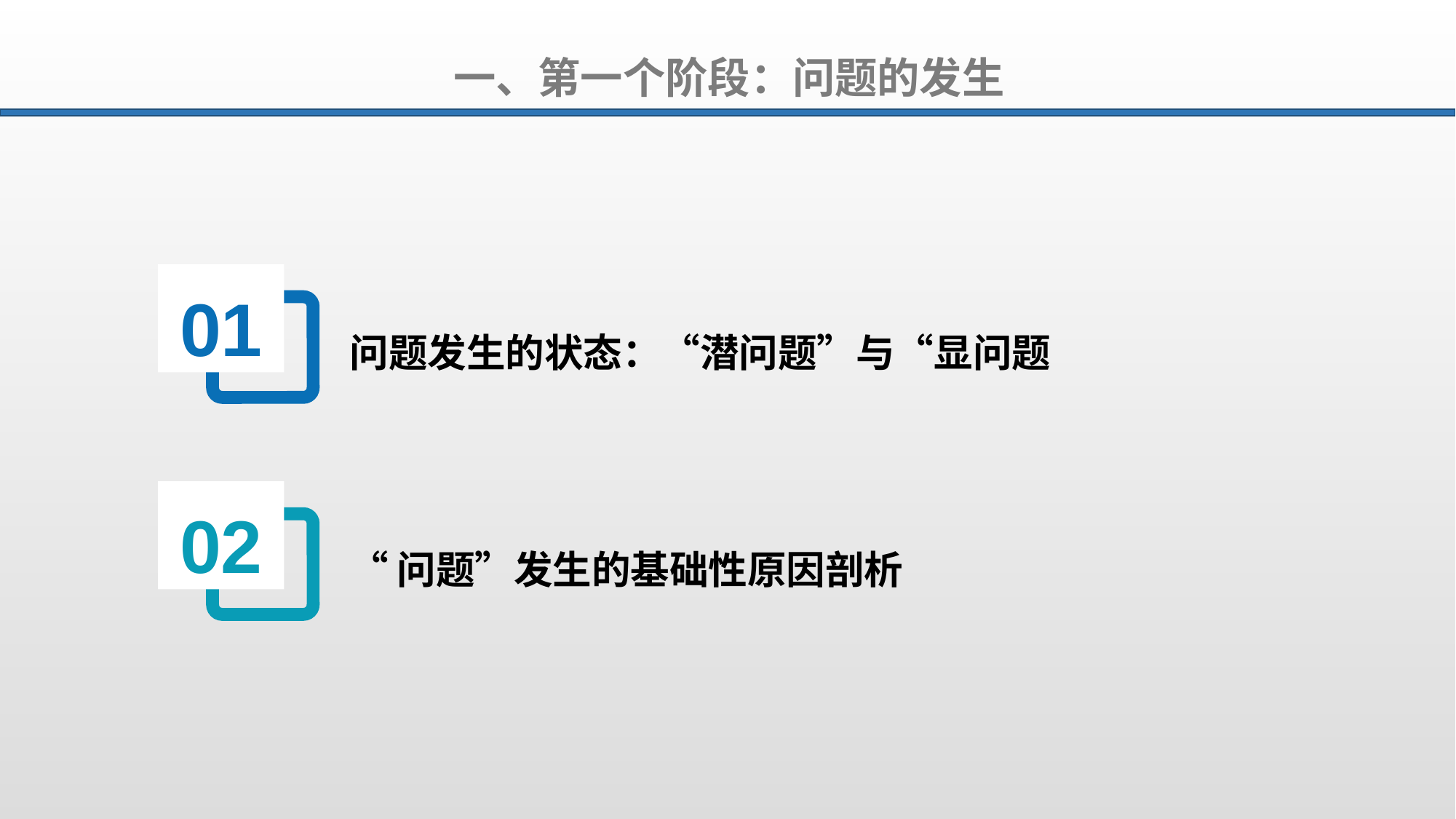

一、第一个阶段：问题的发生

01

问题发生的状态：“潜问题”与“显问题
02

“问题”发生的基础性原因剖析